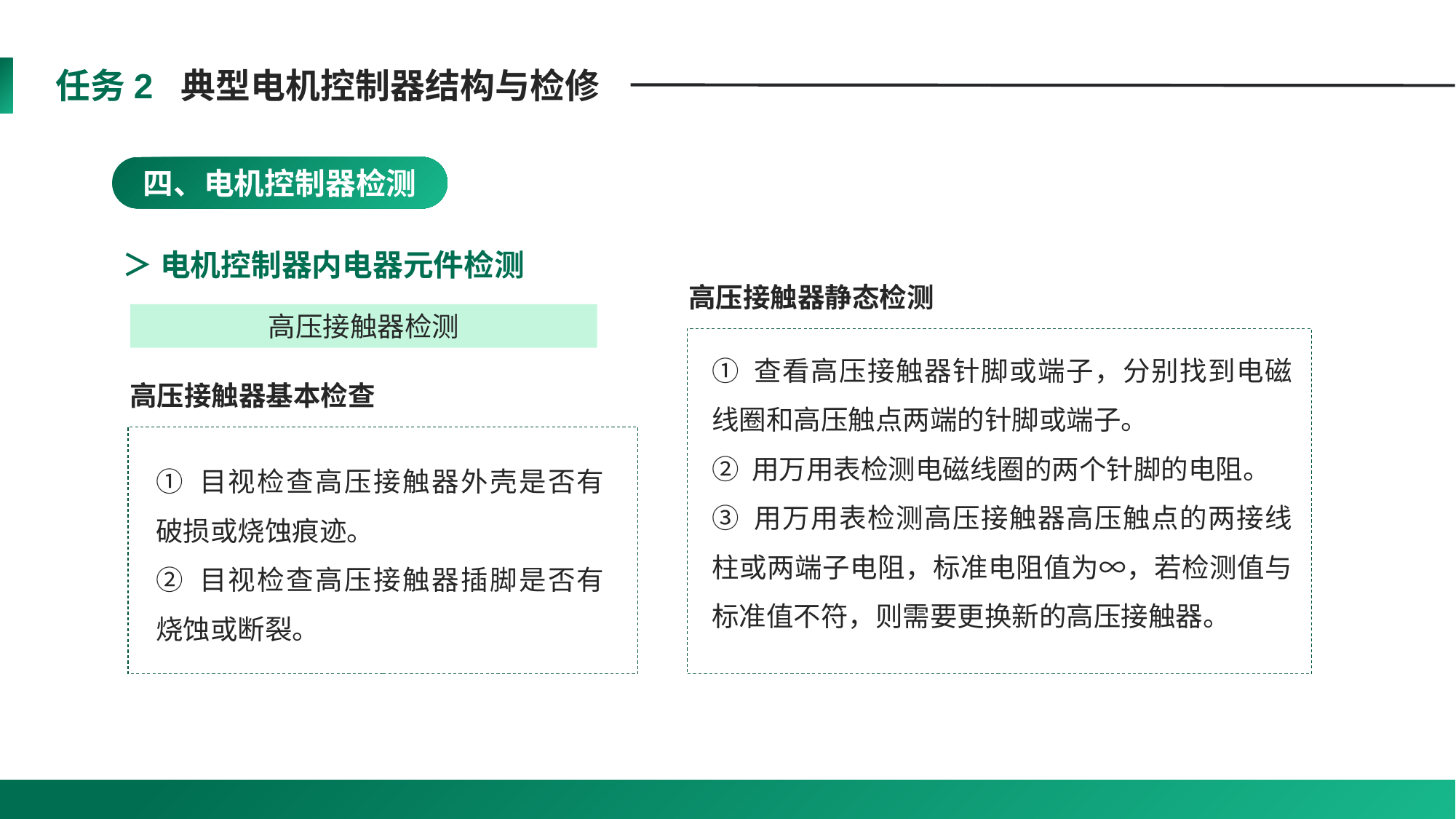

任务2  典型电机控制器结构与检修
四、电机控制器检测
＞ 电机控制器内电器元件检测
高压接触器静态检测
高压接触器检测

① 查看高压接触器针脚或端子，分别找到电磁线圈和高压触点两端的针脚或端子。
② 用万用表检测电磁线圈的两个针脚的电阻。
③ 用万用表检测高压接触器高压触点的两接线柱或两端子电阻，标准电阻值为∞，若检测值与标准值不符，则需要更换新的高压接触器。
高压接触器基本检查

① 目视检查高压接触器外壳是否有破损或烧蚀痕迹。
② 目视检查高压接触器插脚是否有烧蚀或断裂。